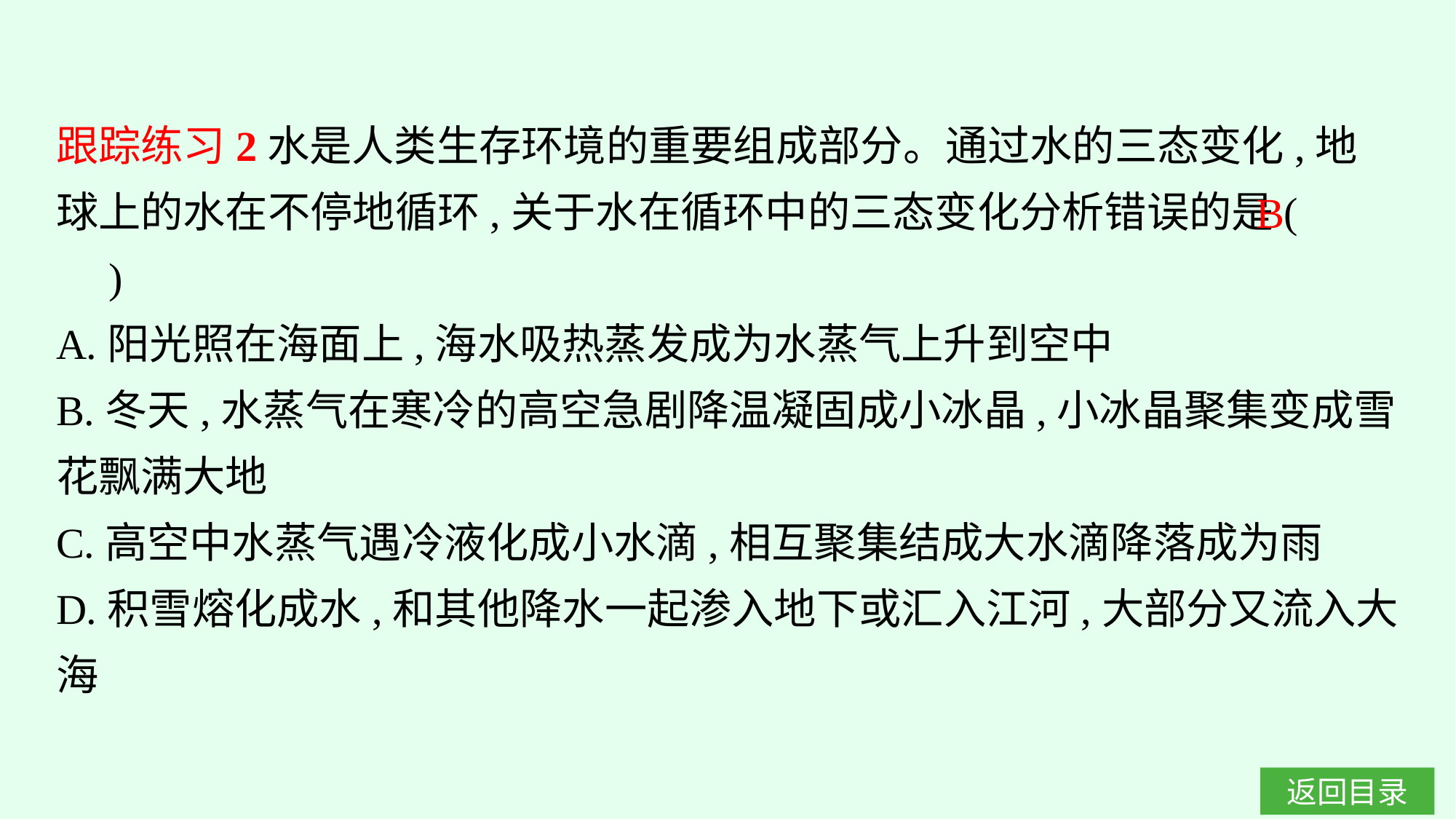

跟踪练习2水是人类生存环境的重要组成部分。通过水的三态变化,地球上的水在不停地循环,关于水在循环中的三态变化分析错误的是(　　)
A.阳光照在海面上,海水吸热蒸发成为水蒸气上升到空中
B.冬天,水蒸气在寒冷的高空急剧降温凝固成小冰晶,小冰晶聚集变成雪花飘满大地
C.高空中水蒸气遇冷液化成小水滴,相互聚集结成大水滴降落成为雨
D.积雪熔化成水,和其他降水一起渗入地下或汇入江河,大部分又流入大海
B